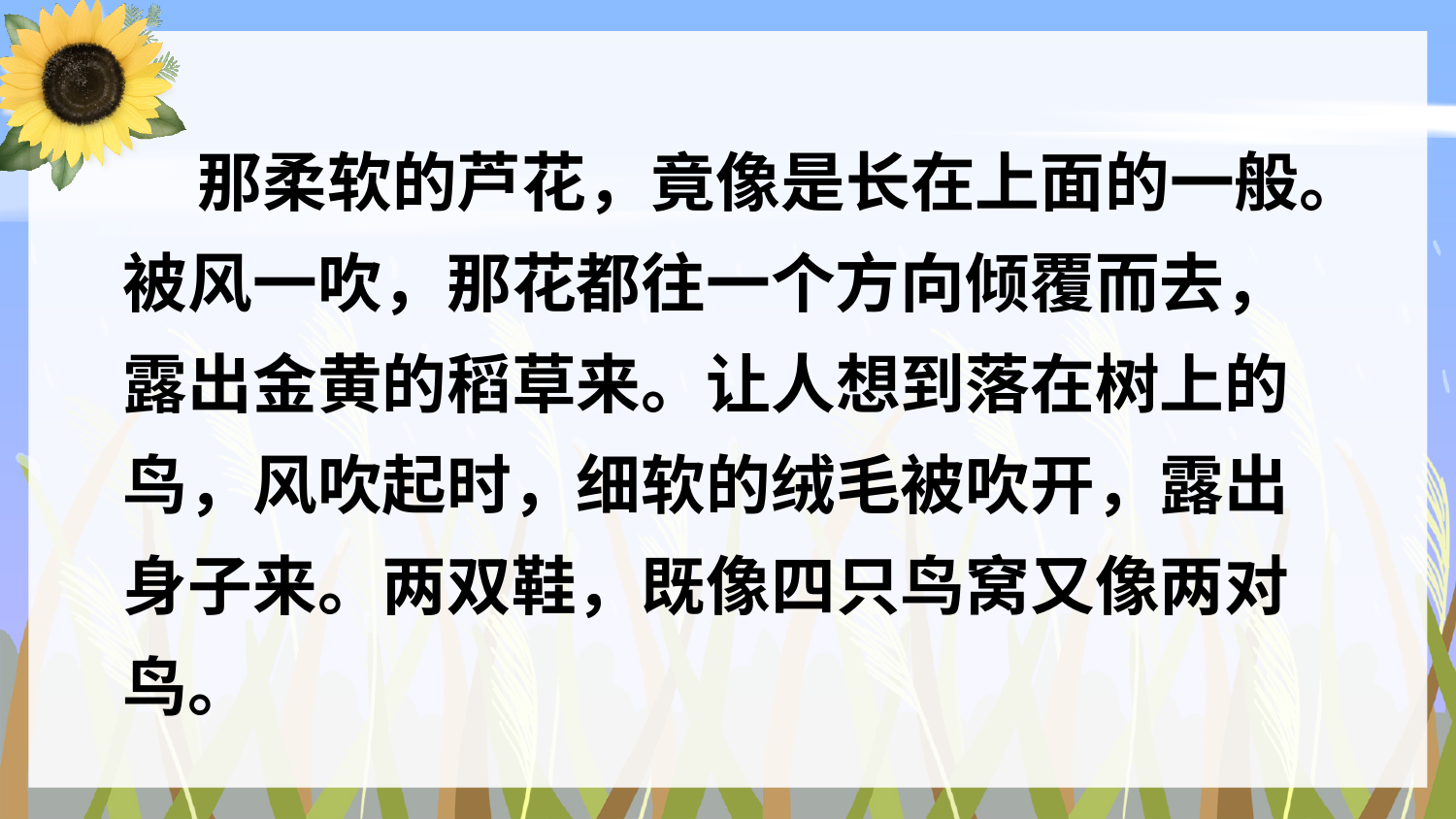

那柔软的芦花，竟像是长在上面的一般。被风一吹，那花都往一个方向倾覆而去，露出金黄的稻草来。让人想到落在树上的鸟，风吹起时，细软的绒毛被吹开，露出身子来。两双鞋，既像四只鸟窝又像两对鸟。